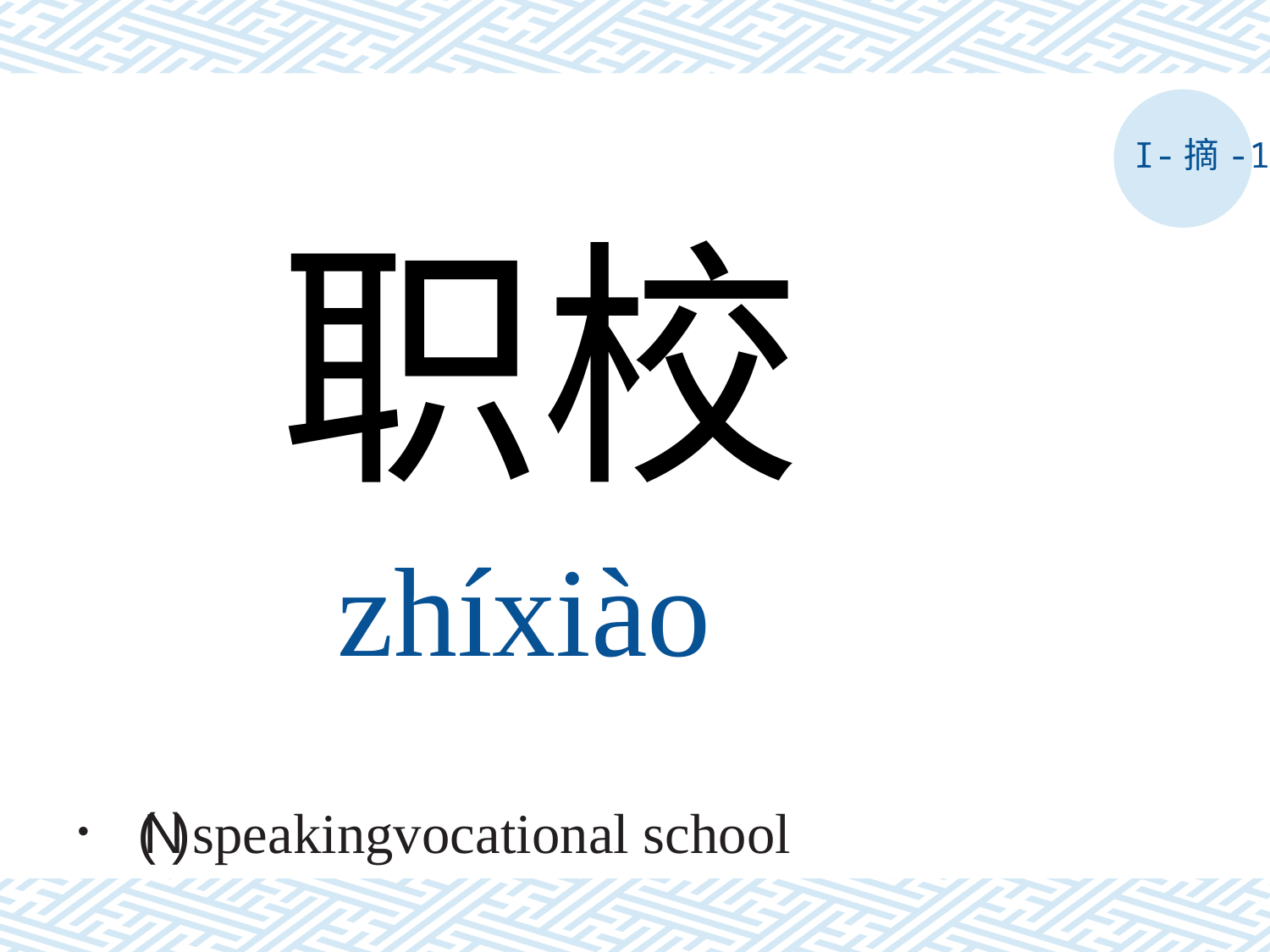

I-摘-1

职校
zhíxiào
． ( N ) speakingvocational school